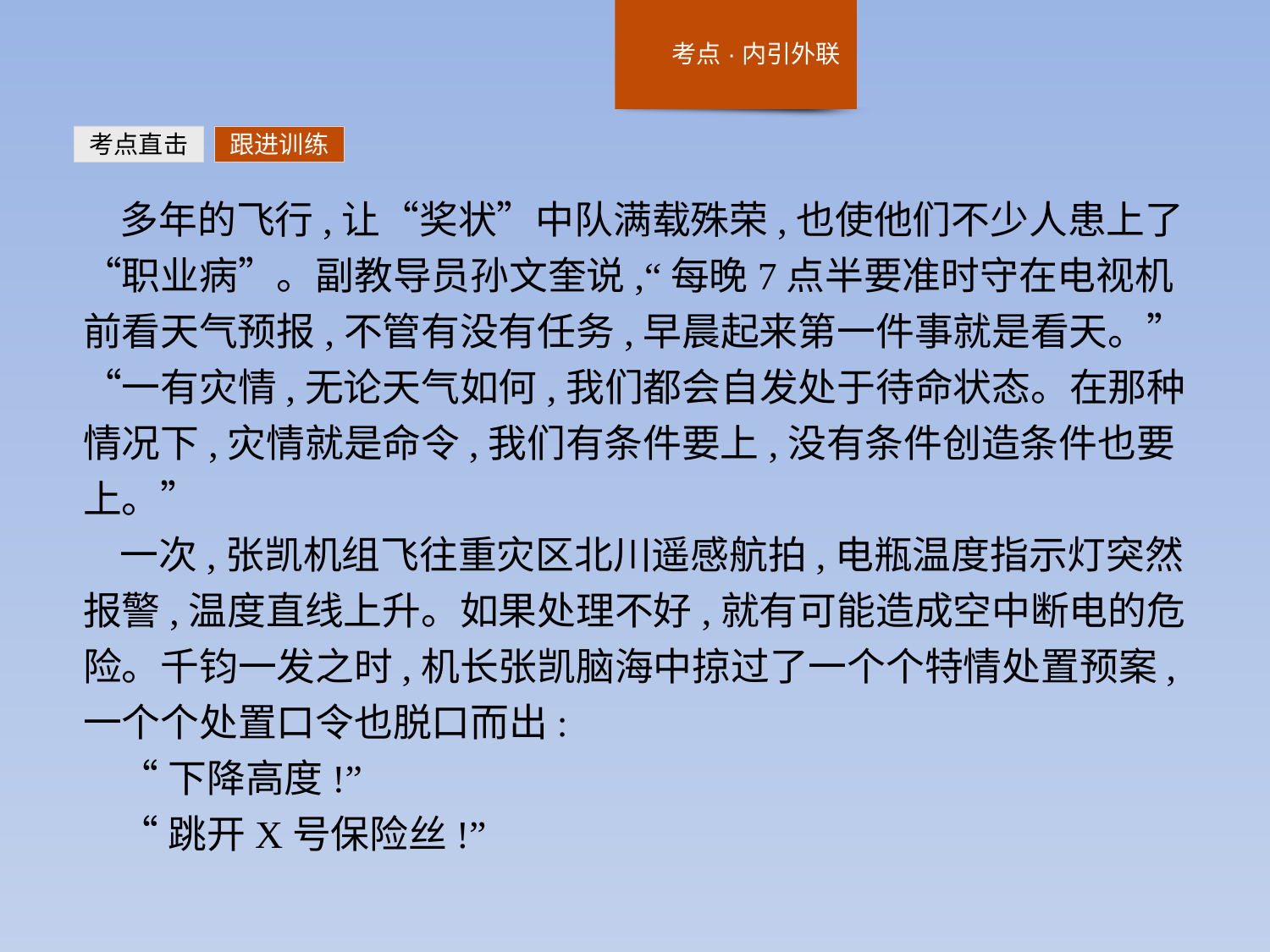

考点直击
跟进训练
多年的飞行,让“奖状”中队满载殊荣,也使他们不少人患上了“职业病”。副教导员孙文奎说,“每晚7点半要准时守在电视机前看天气预报,不管有没有任务,早晨起来第一件事就是看天。”“一有灾情,无论天气如何,我们都会自发处于待命状态。在那种情况下,灾情就是命令,我们有条件要上,没有条件创造条件也要上。”
一次,张凯机组飞往重灾区北川遥感航拍,电瓶温度指示灯突然报警,温度直线上升。如果处理不好,就有可能造成空中断电的危险。千钧一发之时,机长张凯脑海中掠过了一个个特情处置预案,一个个处置口令也脱口而出:
“下降高度!”
“跳开X号保险丝!”